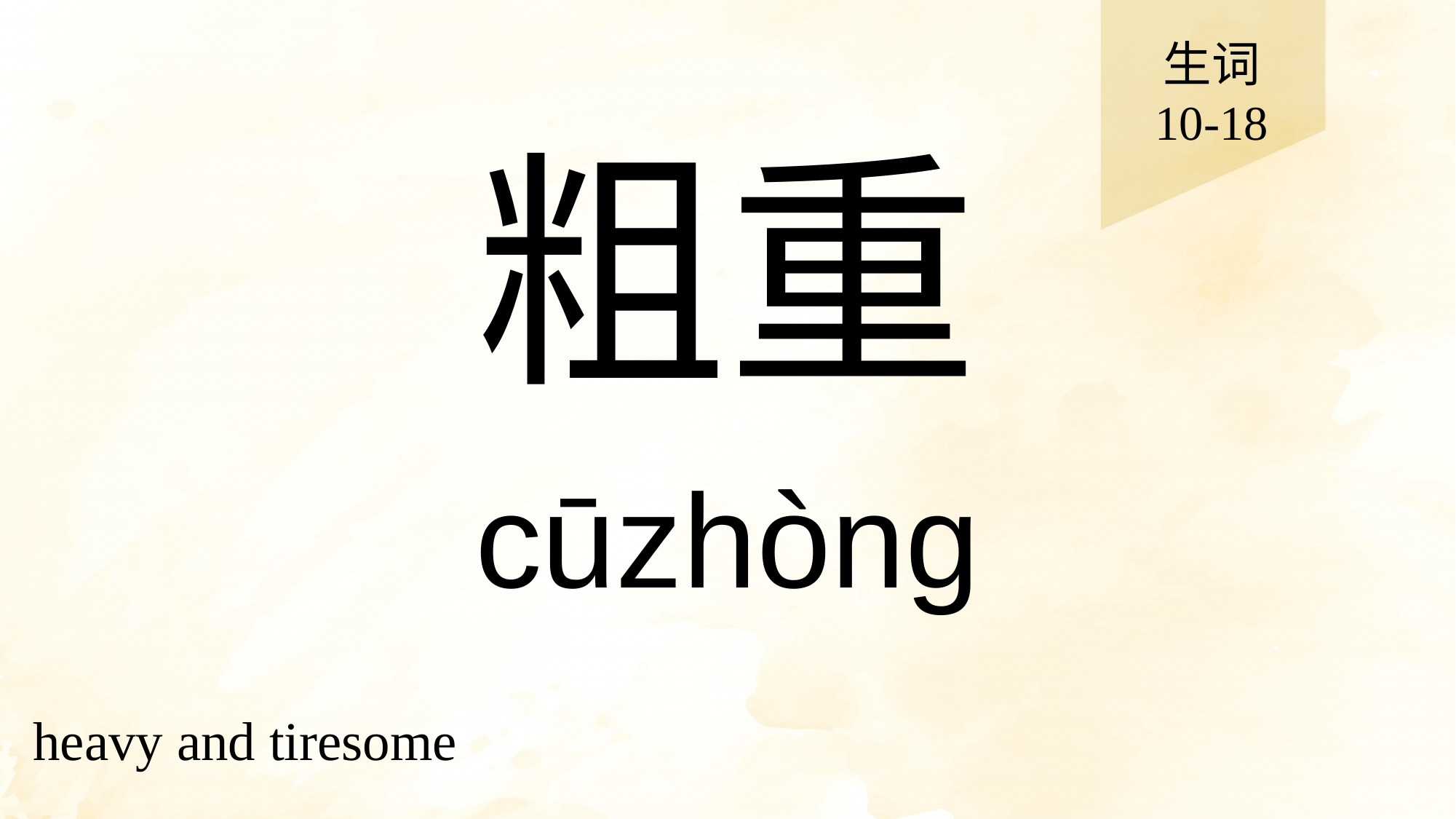

生词
10-18
# 粗重
cūzhòng
heavy and tiresome